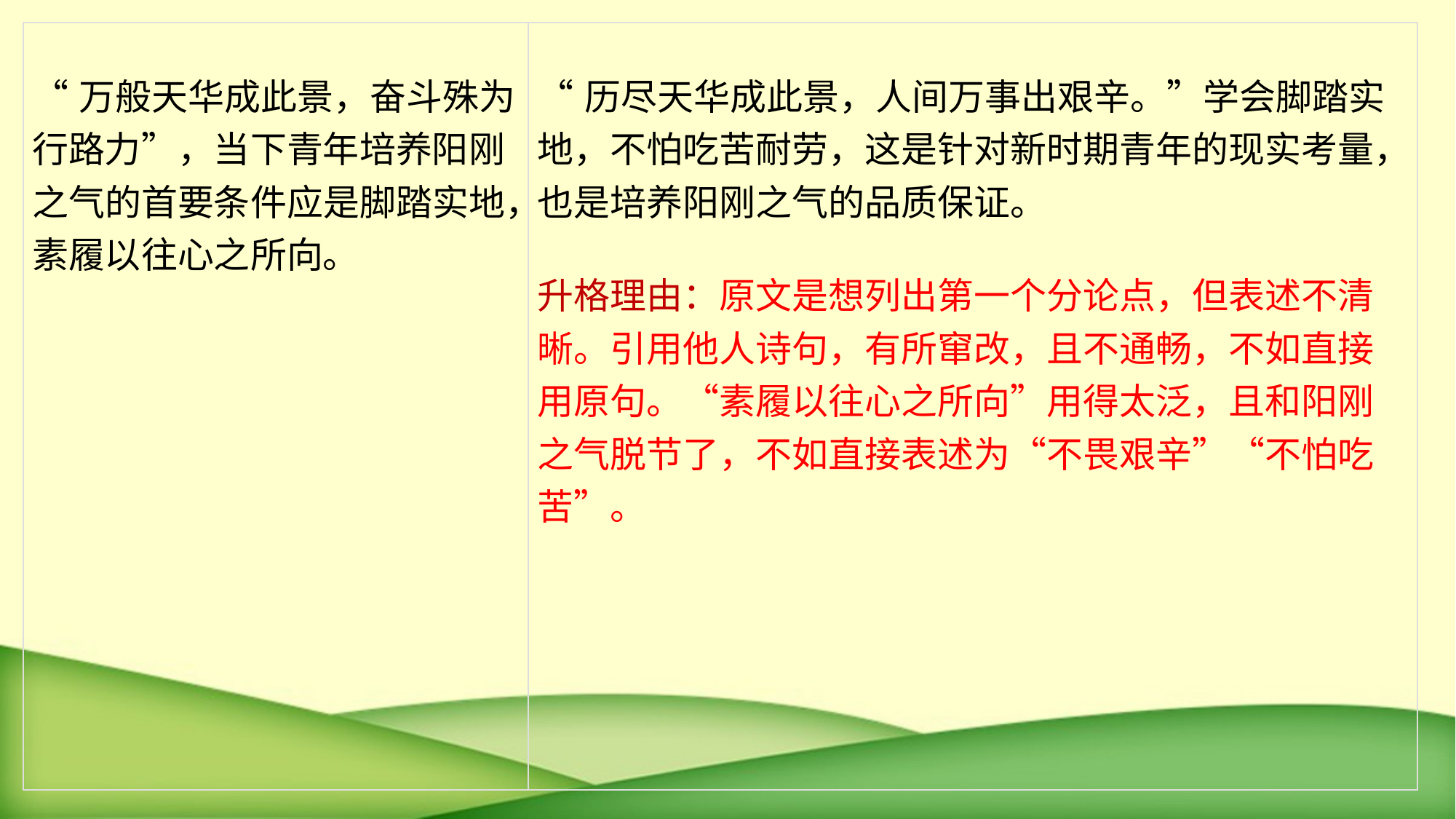

| “万般天华成此景，奋斗殊为行路力”，当下青年培养阳刚之气的首要条件应是脚踏实地，素履以往心之所向。 | “历尽天华成此景，人间万事出艰辛。”学会脚踏实地，不怕吃苦耐劳，这是针对新时期青年的现实考量，也是培养阳刚之气的品质保证。 升格理由：原文是想列出第一个分论点，但表述不清晰。引用他人诗句，有所窜改，且不通畅，不如直接用原句。“素履以往心之所向”用得太泛，且和阳刚之气脱节了，不如直接表述为“不畏艰辛”“不怕吃苦”。 |
| --- | --- |